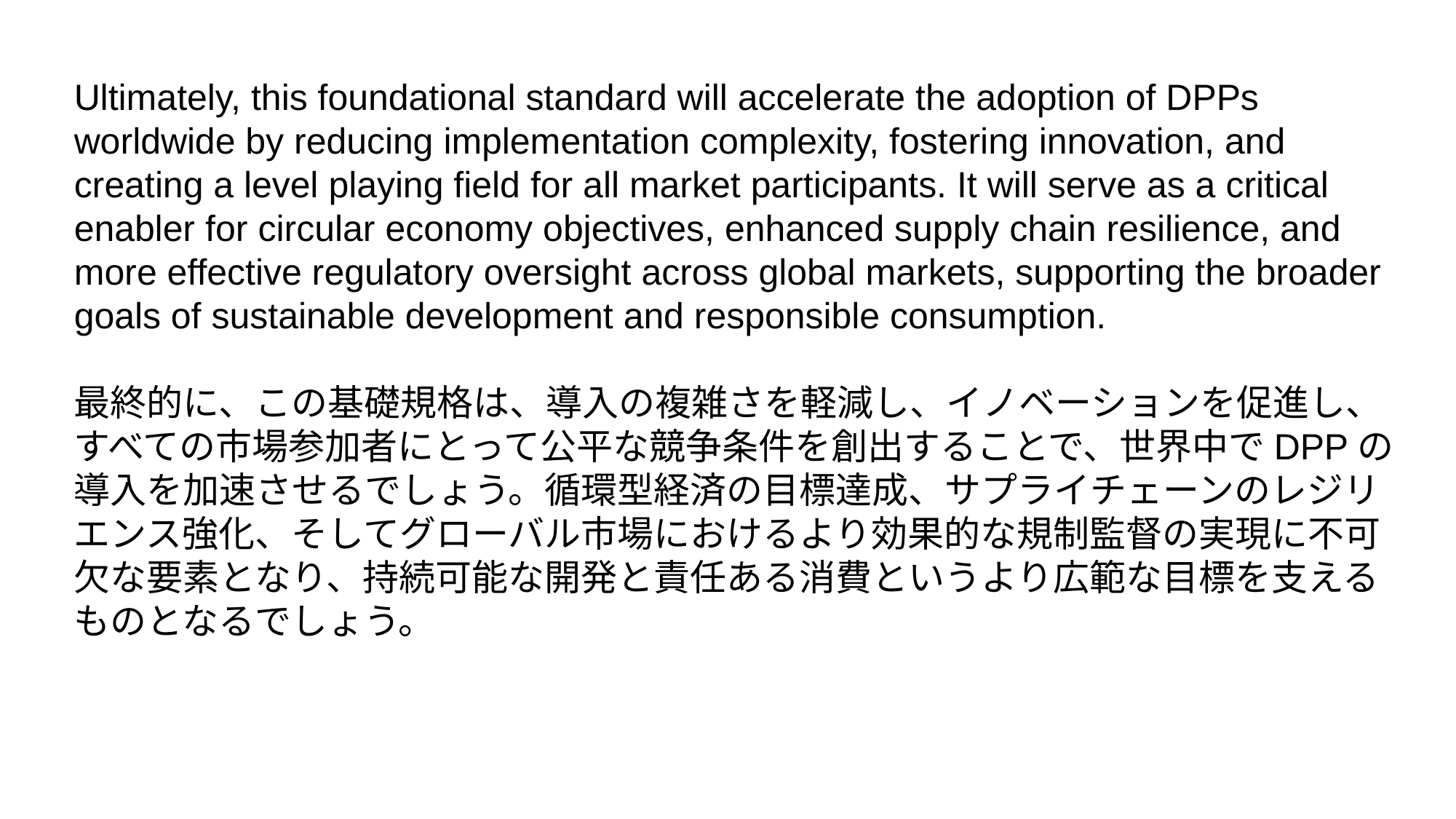

Ultimately, this foundational standard will accelerate the adoption of DPPs worldwide by reducing implementation complexity, fostering innovation, and creating a level playing field for all market participants. It will serve as a critical enabler for circular economy objectives, enhanced supply chain resilience, and more effective regulatory oversight across global markets, supporting the broader goals of sustainable development and responsible consumption.

最終的に、この基礎規格は、導入の複雑さを軽減し、イノベーションを促進し、すべての市場参加者にとって公平な競争条件を創出することで、世界中でDPPの導入を加速させるでしょう。循環型経済の目標達成、サプライチェーンのレジリエンス強化、そしてグローバル市場におけるより効果的な規制監督の実現に不可欠な要素となり、持続可能な開発と責任ある消費というより広範な目標を支えるものとなるでしょう。